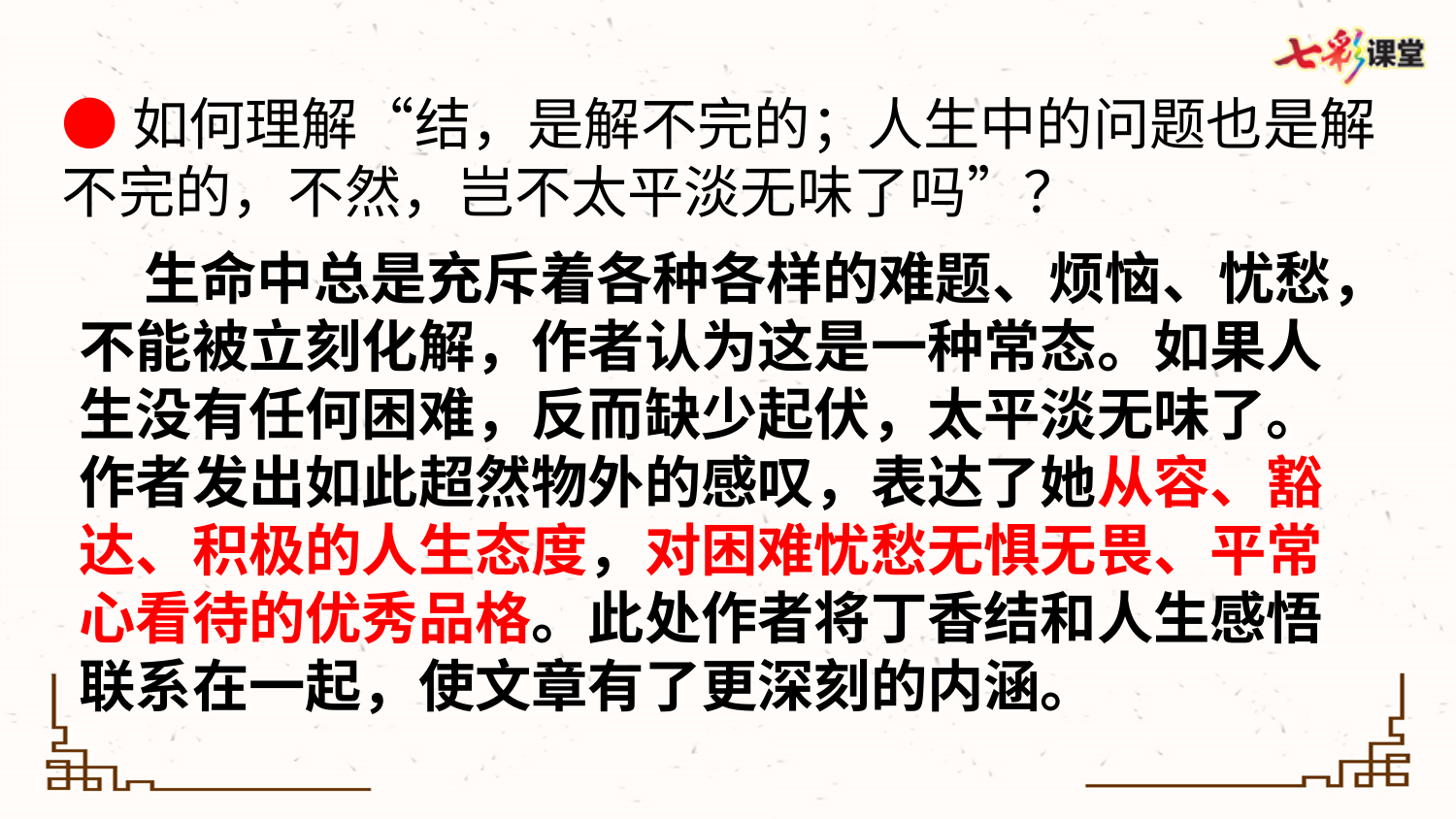

●如何理解“结，是解不完的；人生中的问题也是解不完的，不然，岂不太平淡无味了吗”？
    生命中总是充斥着各种各样的难题、烦恼、忧愁，不能被立刻化解，作者认为这是一种常态。如果人生没有任何困难，反而缺少起伏，太平淡无味了。作者发出如此超然物外的感叹，表达了她从容、豁达、积极的人生态度，对困难忧愁无惧无畏、平常心看待的优秀品格。此处作者将丁香结和人生感悟联系在一起，使文章有了更深刻的内涵。